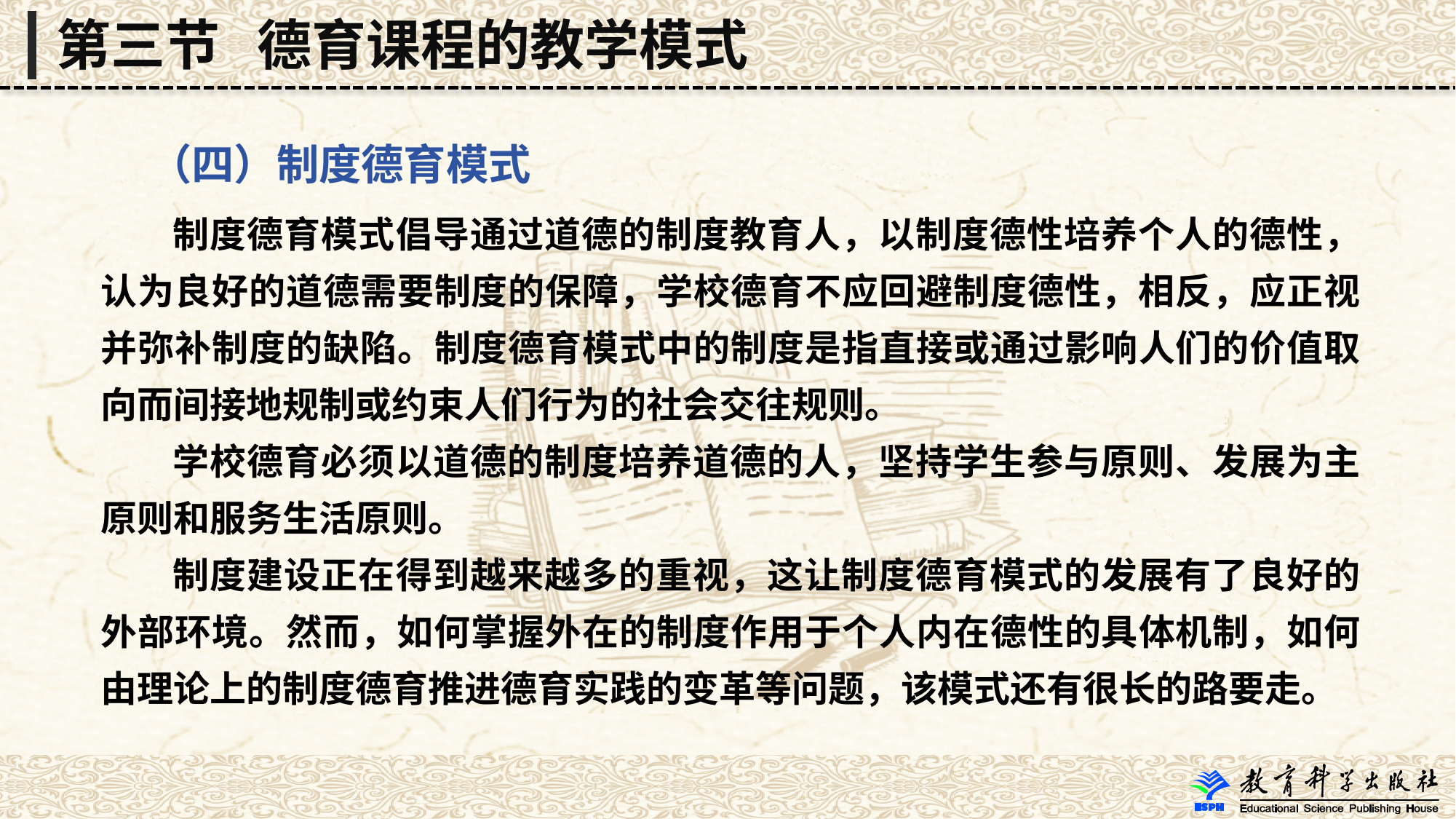

第三节   德育课程的教学模式
      （四）制度德育模式

       制度德育模式倡导通过道德的制度教育人，以制度德性培养个人的德性，认为良好的道德需要制度的保障，学校德育不应回避制度德性，相反，应正视并弥补制度的缺陷。制度德育模式中的制度是指直接或通过影响人们的价值取向而间接地规制或约束人们行为的社会交往规则。
       学校德育必须以道德的制度培养道德的人，坚持学生参与原则、发展为主原则和服务生活原则。
       制度建设正在得到越来越多的重视，这让制度德育模式的发展有了良好的外部环境。然而，如何掌握外在的制度作用于个人内在德性的具体机制，如何由理论上的制度德育推进德育实践的变革等问题，该模式还有很长的路要走。